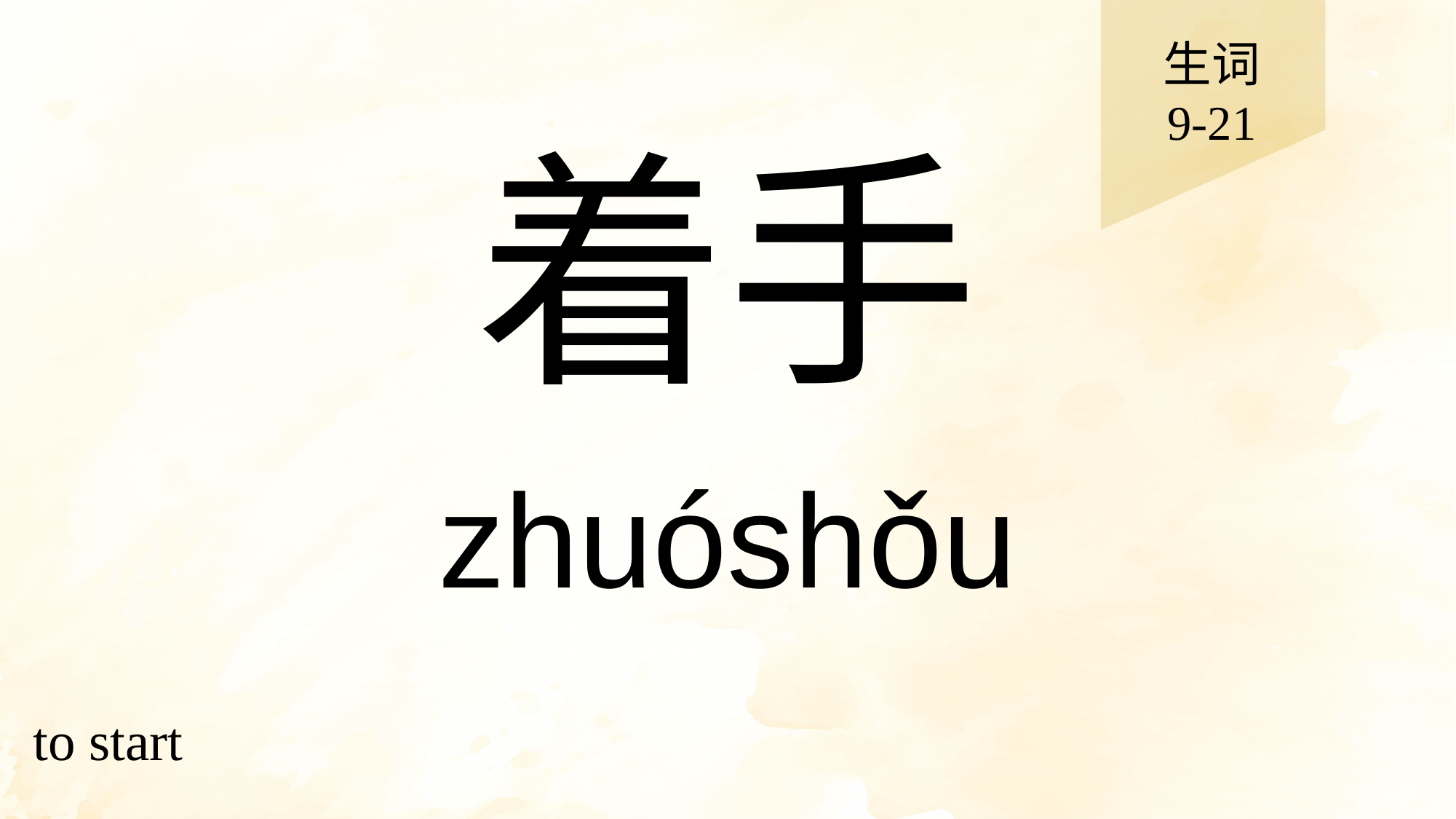

生词
9-21
# 着手
zhuóshǒu
to start